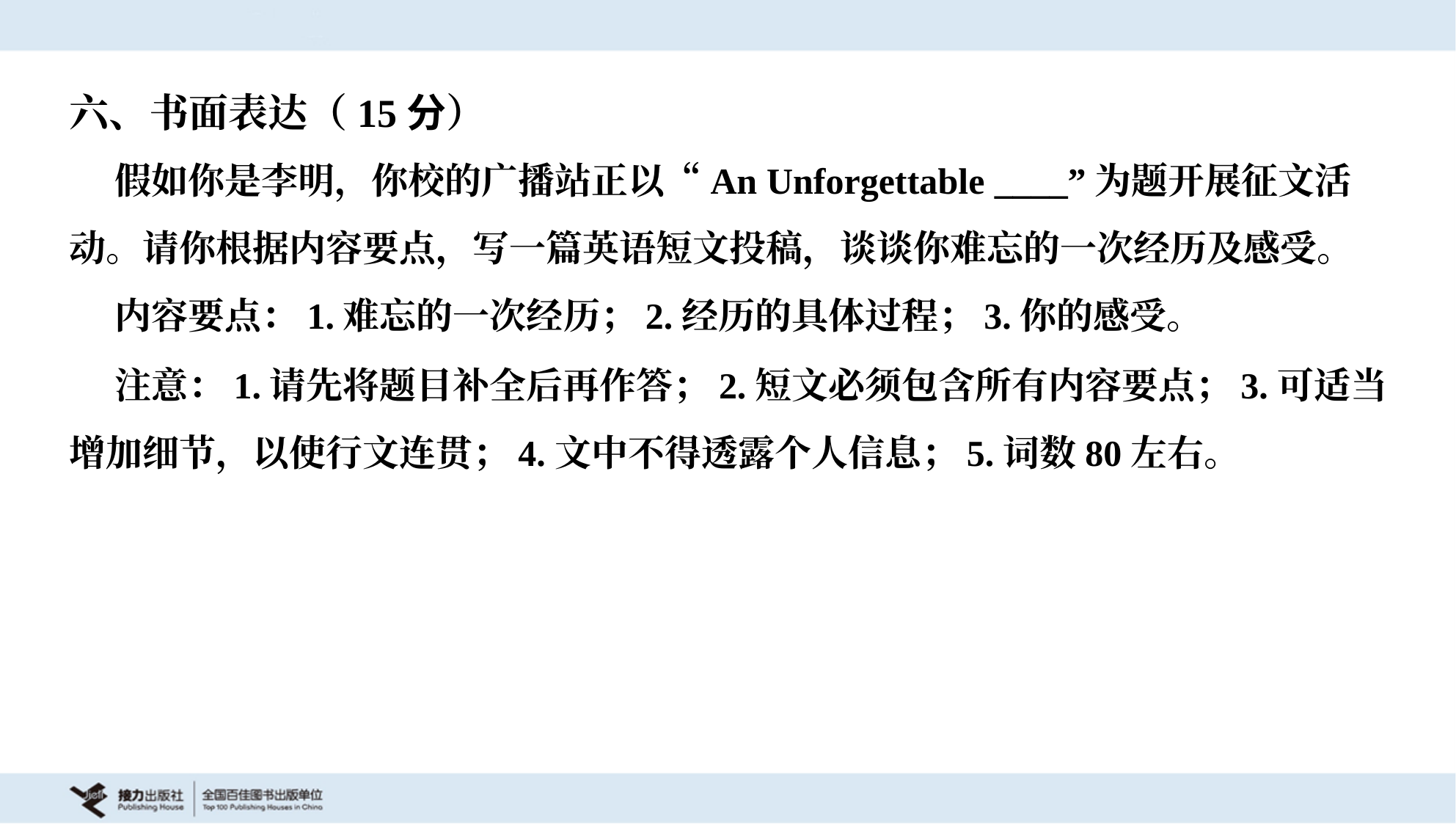

六、书面表达（15分）
    假如你是李明，你校的广播站正以“An Unforgettable ____”为题开展征文活
动。请你根据内容要点，写一篇英语短文投稿，谈谈你难忘的一次经历及感受。
    内容要点：1.难忘的一次经历；2.经历的具体过程；3.你的感受。
    注意：1.请先将题目补全后再作答；2.短文必须包含所有内容要点；3.可适当
增加细节，以使行文连贯；4.文中不得透露个人信息；5.词数80左右。